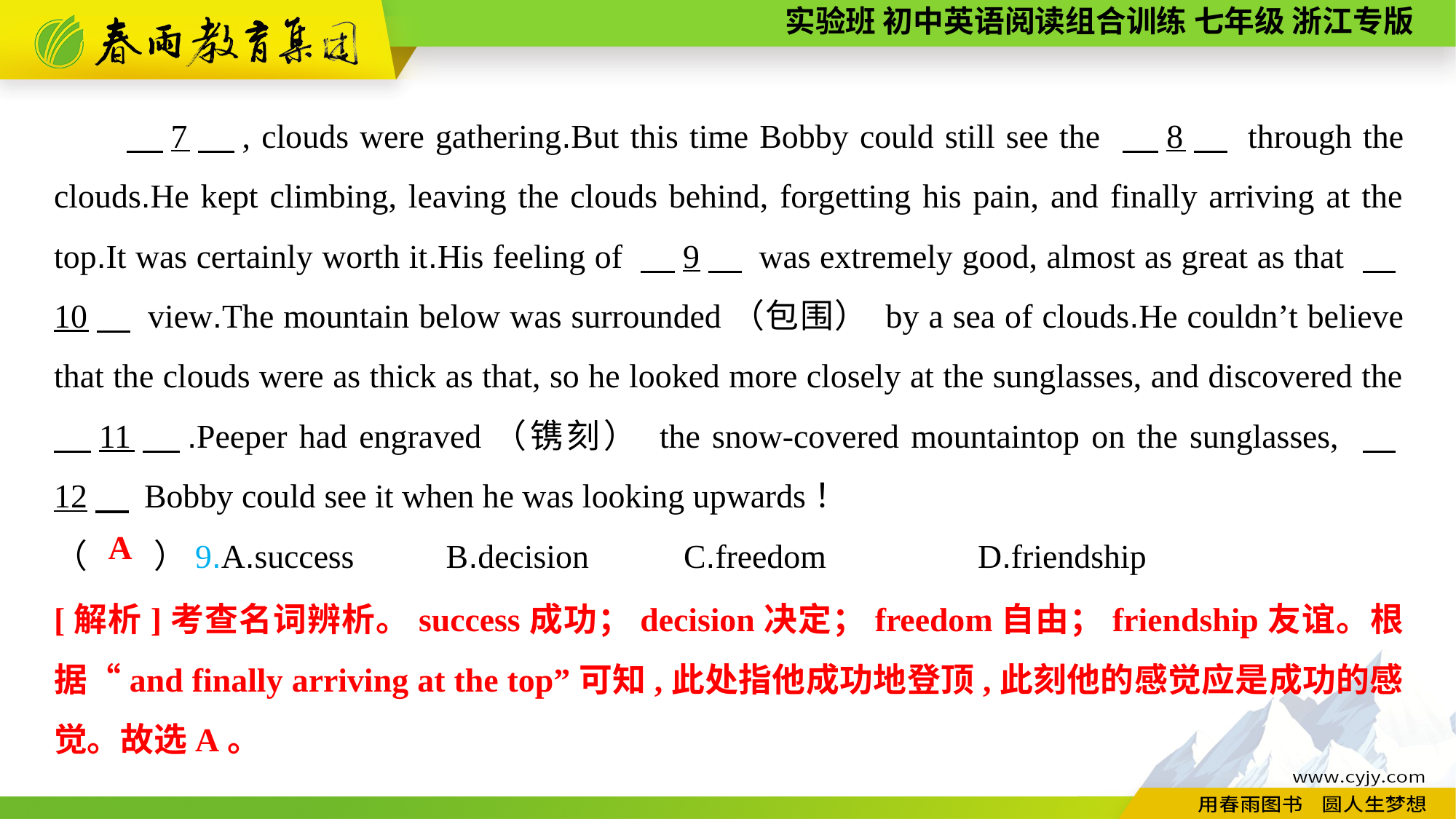

7　, clouds were gathering.But this time Bobby could still see the 　8　 through the clouds.He kept climbing, leaving the clouds behind, forgetting his pain, and finally arriving at the top.It was certainly worth it.His feeling of 　9　 was extremely good, almost as great as that 　10　 view.The mountain below was surrounded（包围） by a sea of clouds.He couldn’t believe that the clouds were as thick as that, so he looked more closely at the sunglasses, and discovered the 　11　.Peeper had engraved（镌刻） the snow-covered mountaintop on the sunglasses, 　12　 Bobby could see it when he was looking upwards！
（　　）9.A.success           B.decision	          C.freedom	      D.friendship
A
[解析]考查名词辨析。success成功；decision决定；freedom自由；friendship友谊。根据“and finally arriving at the top”可知,此处指他成功地登顶,此刻他的感觉应是成功的感觉。故选A。